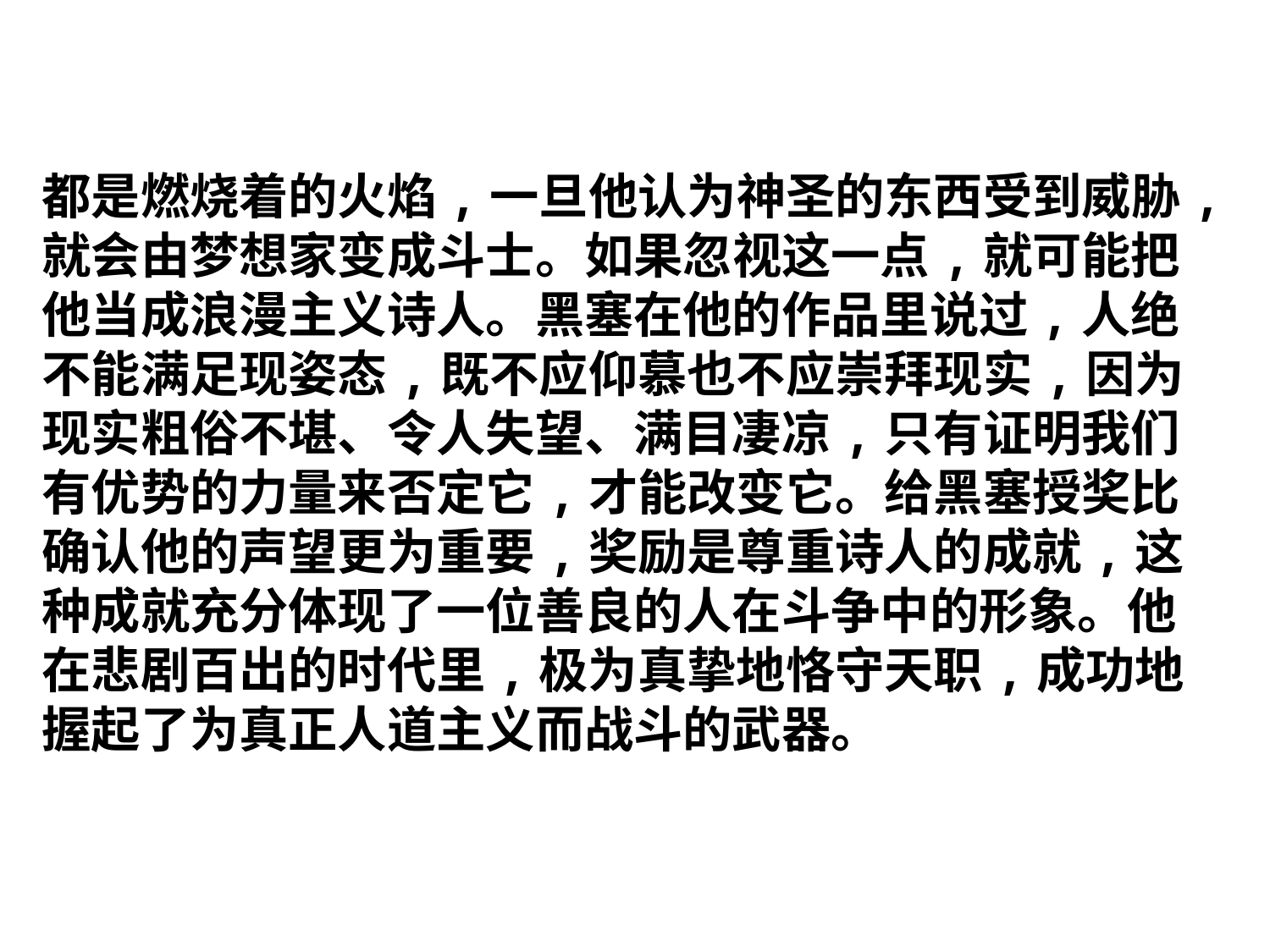

都是燃烧着的火焰,一旦他认为神圣的东西受到威胁,就会由梦想家变成斗士。如果忽视这一点,就可能把他当成浪漫主义诗人。黑塞在他的作品里说过,人绝不能满足现姿态,既不应仰慕也不应崇拜现实,因为现实粗俗不堪、令人失望、满目凄凉,只有证明我们有优势的力量来否定它,才能改变它。给黑塞授奖比确认他的声望更为重要,奖励是尊重诗人的成就,这种成就充分体现了一位善良的人在斗争中的形象。他在悲剧百出的时代里,极为真挚地恪守天职,成功地握起了为真正人道主义而战斗的武器。